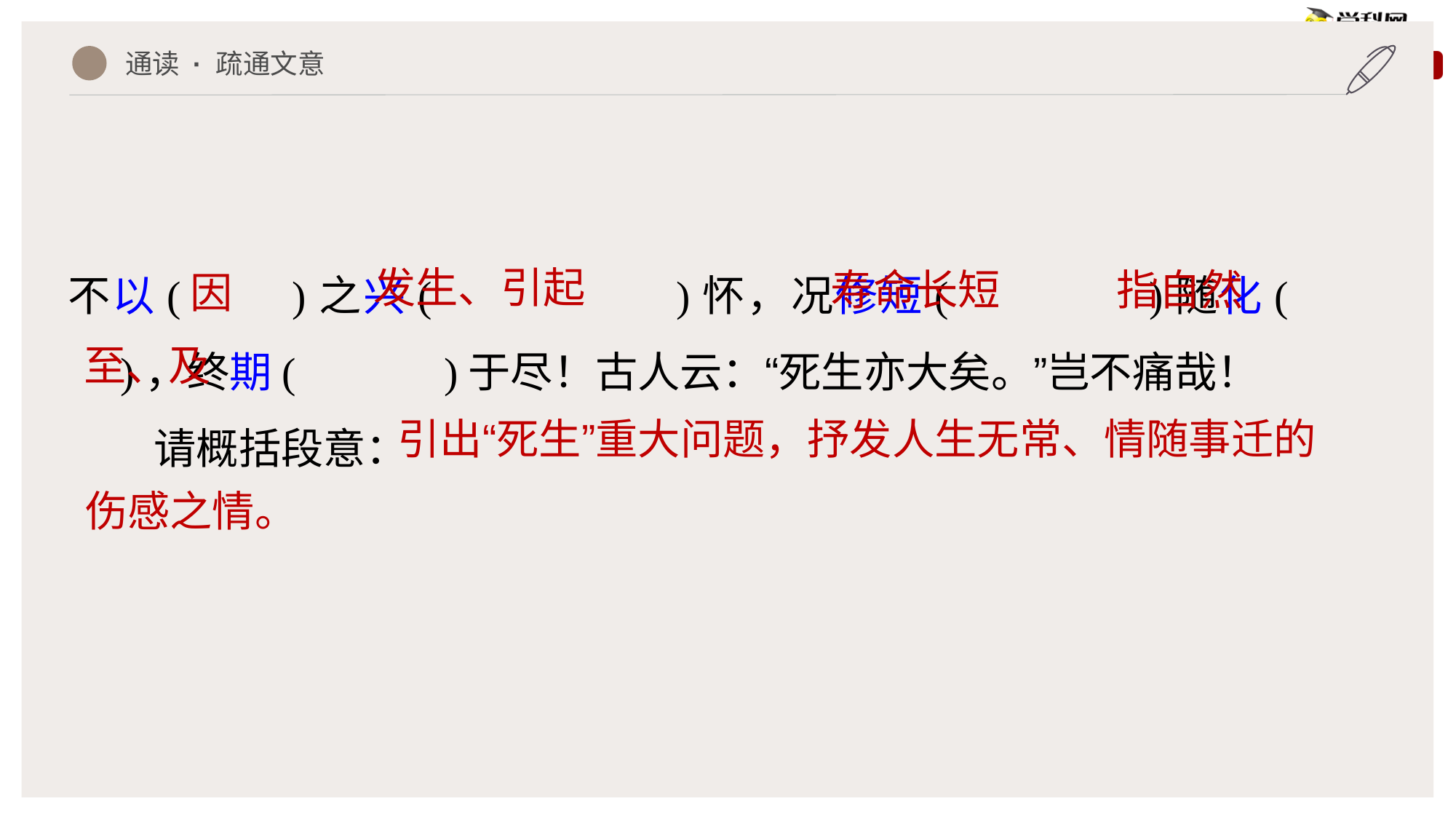

通读 · 疏通文意

不以(　　)之兴(　　　　　)怀，况修短(　　　　)随化(　　　)，终期(　　　)于尽！古人云：“死生亦大矣。”岂不痛哉！
请概括段意：

发生、引起
寿命长短
指自然
因
至、及
引出“死生”重大问题，抒发人生无常、情随事迁的
伤感之情。